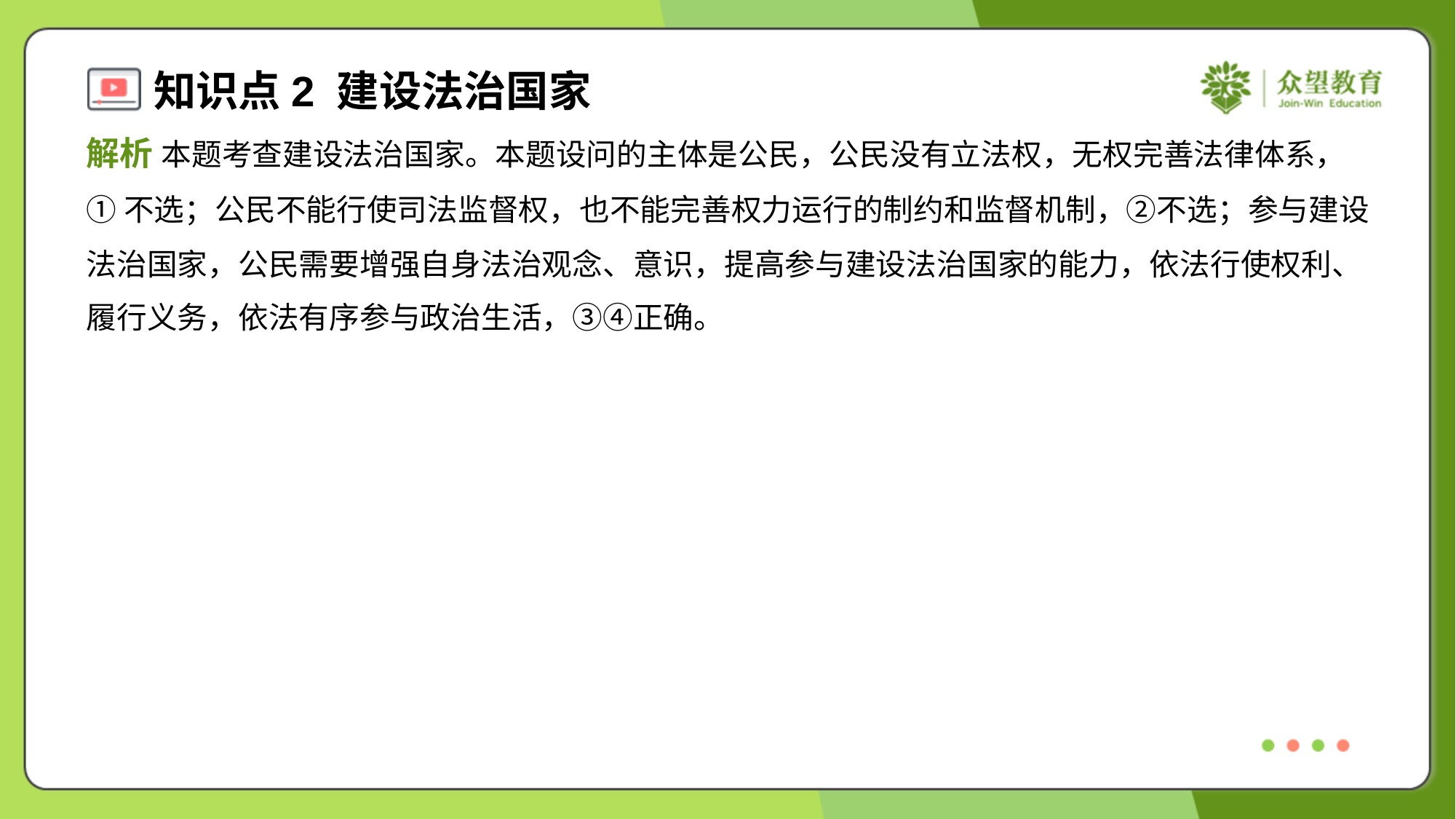

解析 本题考查建设法治国家。本题设问的主体是公民，公民没有立法权，无权完善法律体系，
①不选；公民不能行使司法监督权，也不能完善权力运行的制约和监督机制，②不选；参与建设
法治国家，公民需要增强自身法治观念、意识，提高参与建设法治国家的能力，依法行使权利、
履行义务，依法有序参与政治生活，③④正确。